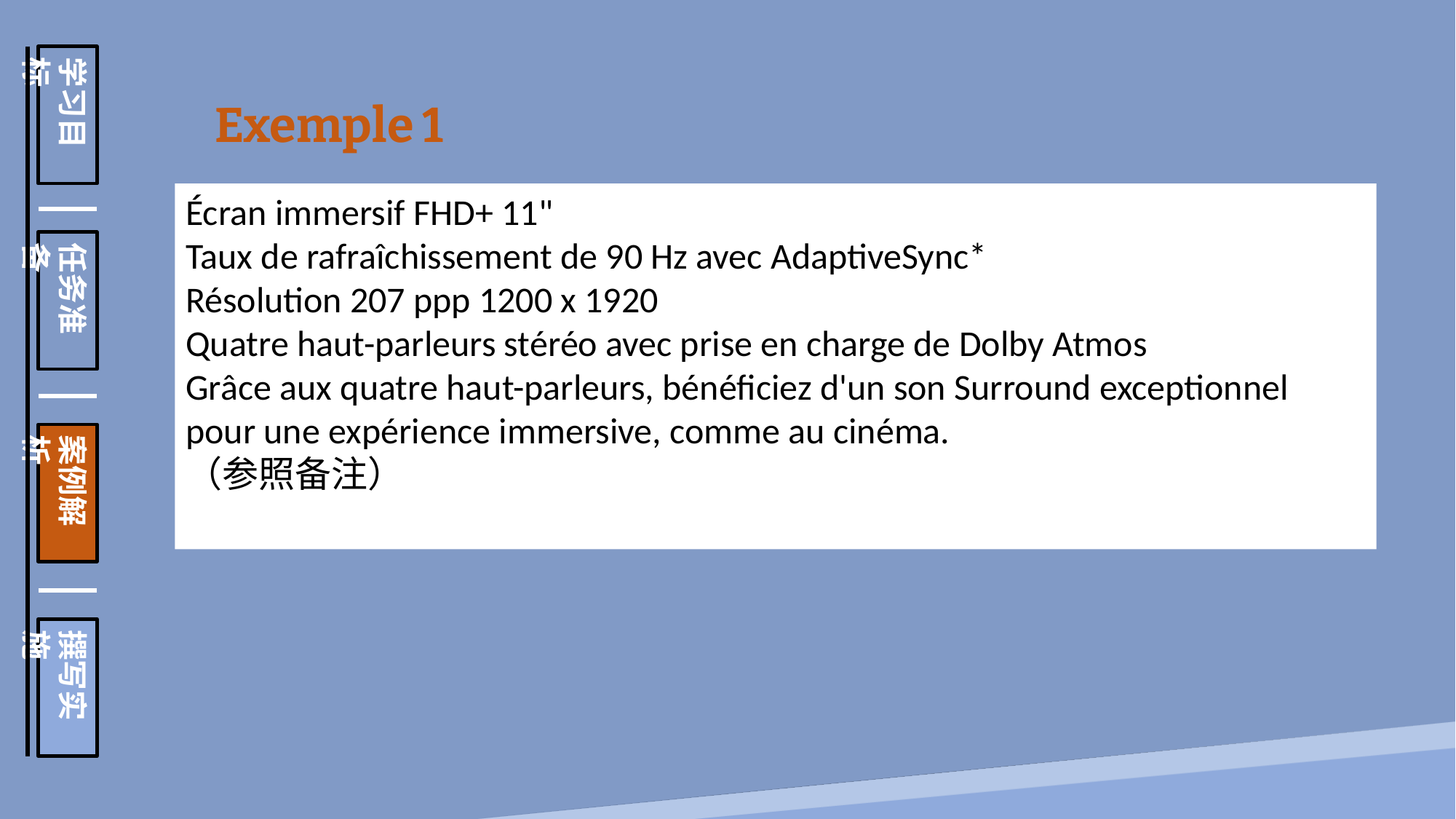

学习目标
任务准备
案例解析
撰写实施
Exemple 1
Écran immersif FHD+ 11"
Taux de rafraîchissement de 90 Hz avec AdaptiveSync*
Résolution 207 ppp 1200 x 1920
Quatre haut-parleurs stéréo avec prise en charge de Dolby Atmos
Grâce aux quatre haut-parleurs, bénéficiez d'un son Surround exceptionnel pour une expérience immersive, comme au cinéma.
（参照备注）